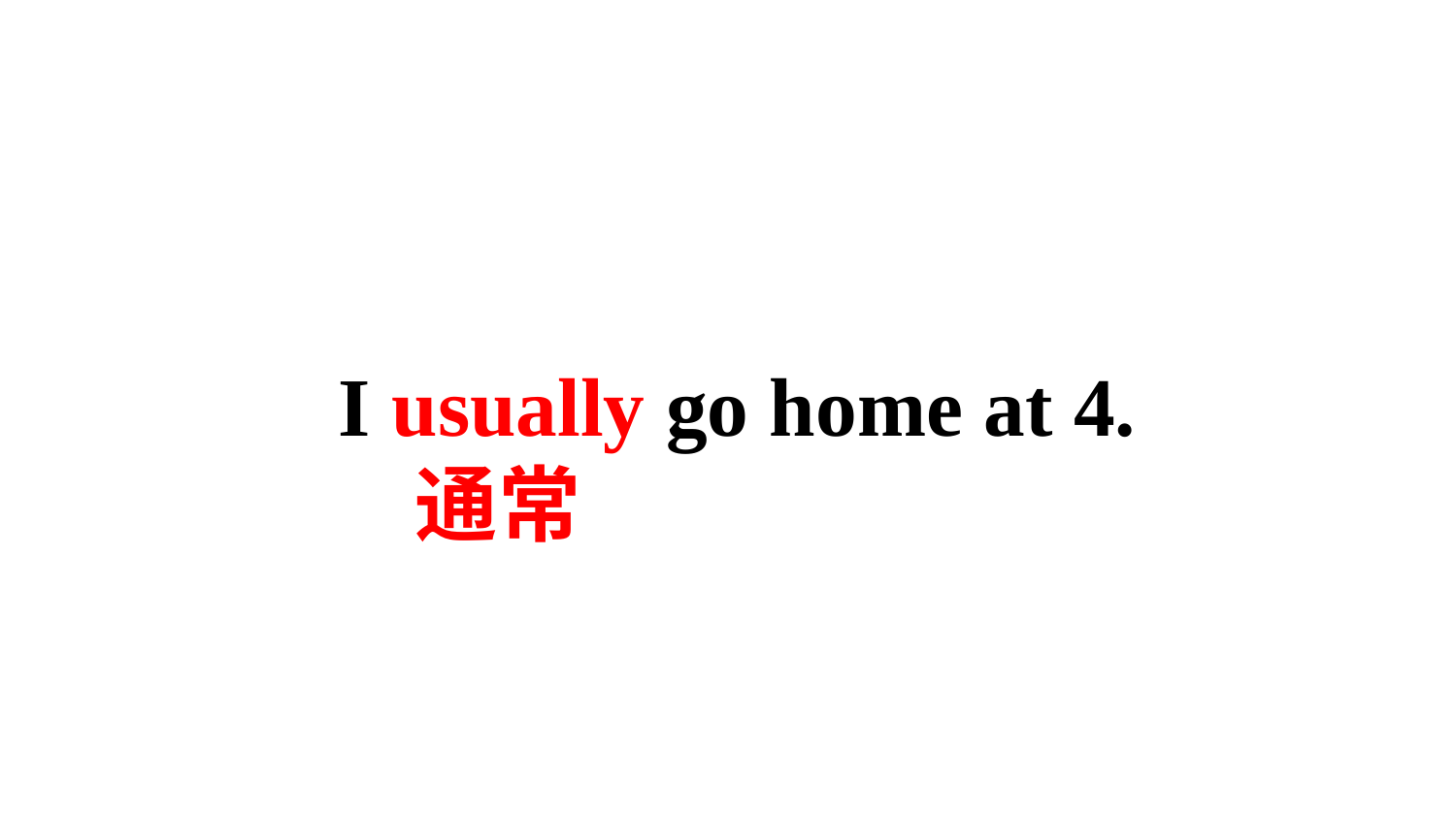

I usually go home at 4.
   通常